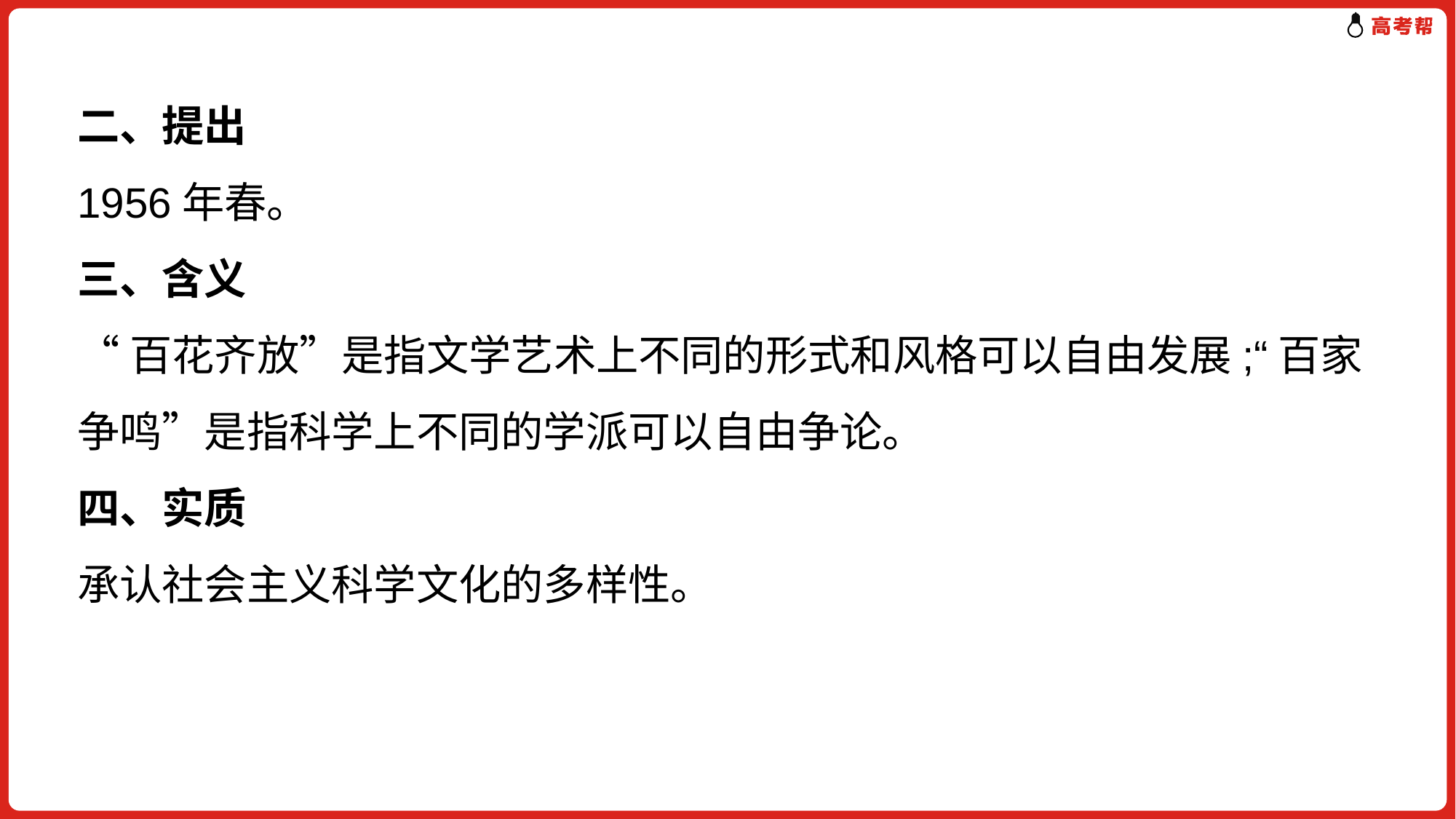

二、提出
1956年春。
三、含义
“百花齐放”是指文学艺术上不同的形式和风格可以自由发展;“百家争鸣”是指科学上不同的学派可以自由争论。
四、实质
承认社会主义科学文化的多样性。